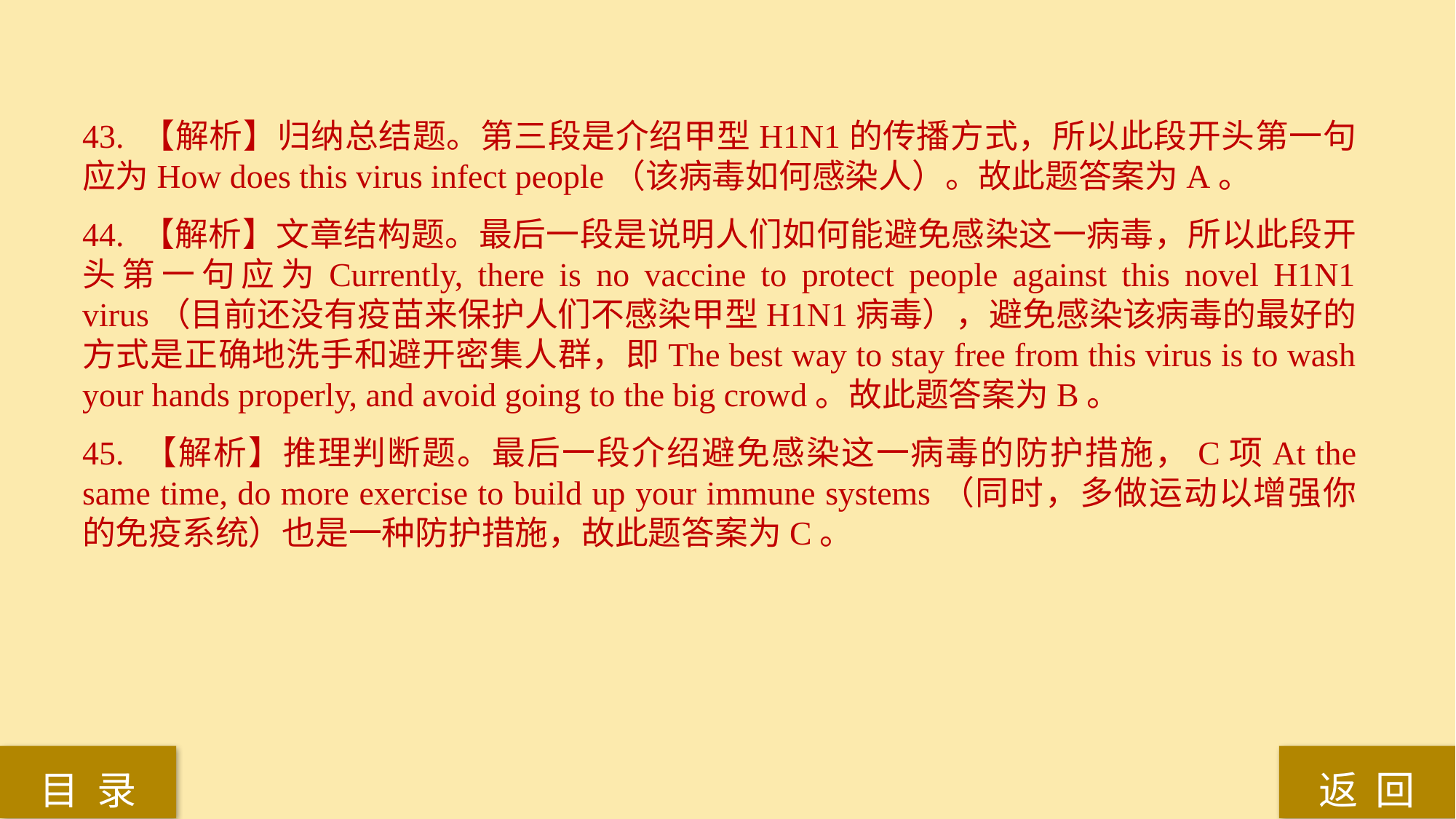

43. 【解析】归纳总结题。第三段是介绍甲型H1N1的传播方式，所以此段开头第一句应为How does this virus infect people（该病毒如何感染人）。故此题答案为A。
44. 【解析】文章结构题。最后一段是说明人们如何能避免感染这一病毒，所以此段开头第一句应为Currently, there is no vaccine to protect people against this novel H1N1 virus（目前还没有疫苗来保护人们不感染甲型H1N1病毒），避免感染该病毒的最好的方式是正确地洗手和避开密集人群，即The best way to stay free from this virus is to wash your hands properly, and avoid going to the big crowd。故此题答案为B。
45. 【解析】推理判断题。最后一段介绍避免感染这一病毒的防护措施，C项At the same time, do more exercise to build up your immune systems（同时，多做运动以增强你的免疫系统）也是一种防护措施，故此题答案为C。
返  回